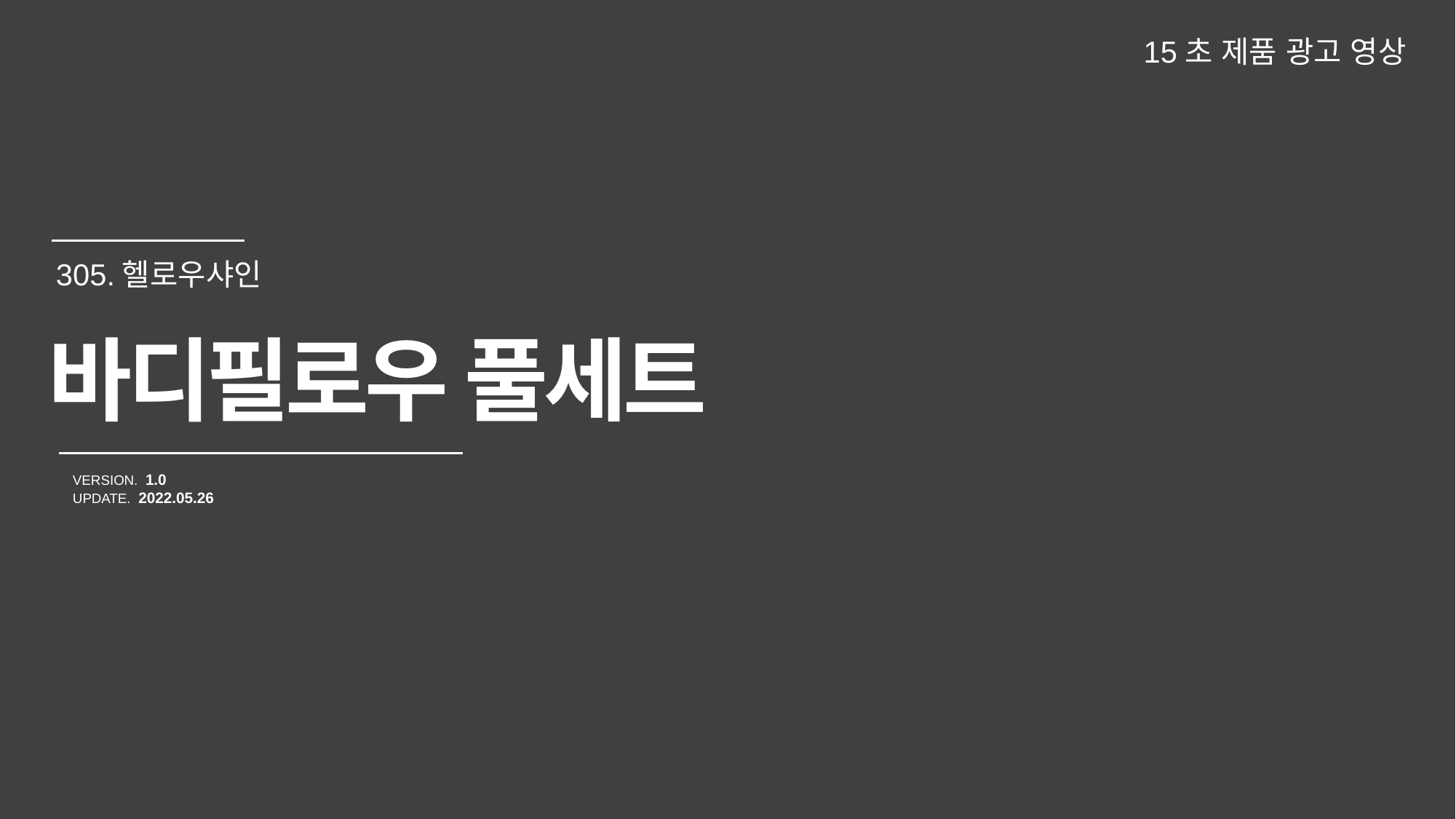

15초 제품 광고 영상
바디필로우 풀세트
VERSION.  1.0
UPDATE.  2022.05.26

305.헬로우샤인